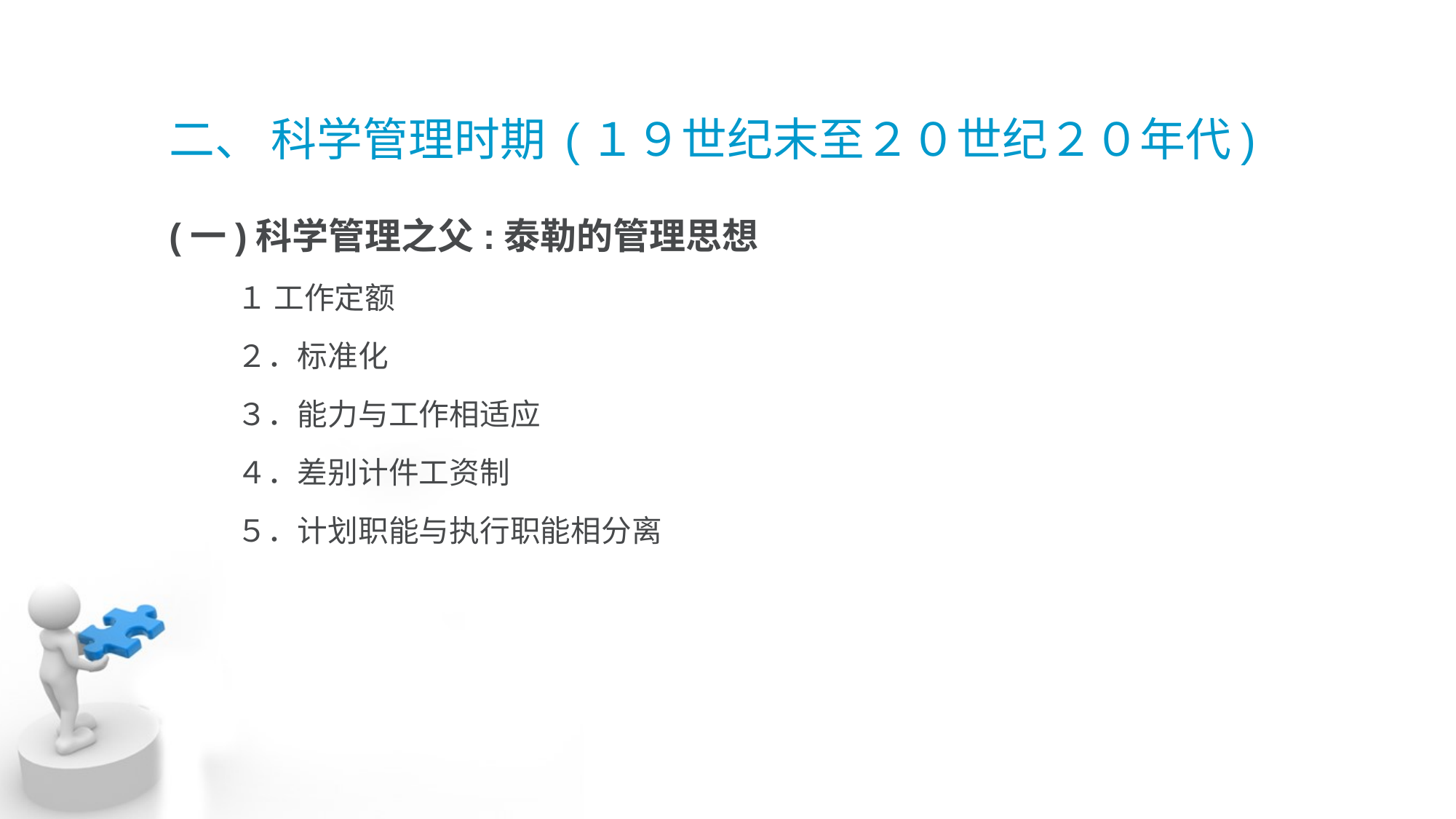

# 二、 科学管理时期 (１９世纪末至２０世纪２０年代)
(一)科学管理之父:泰勒的管理思想
         １ 工作定额
         ２．标准化
         ３．能力与工作相适应
         ４．差别计件工资制
         ５．计划职能与执行职能相分离